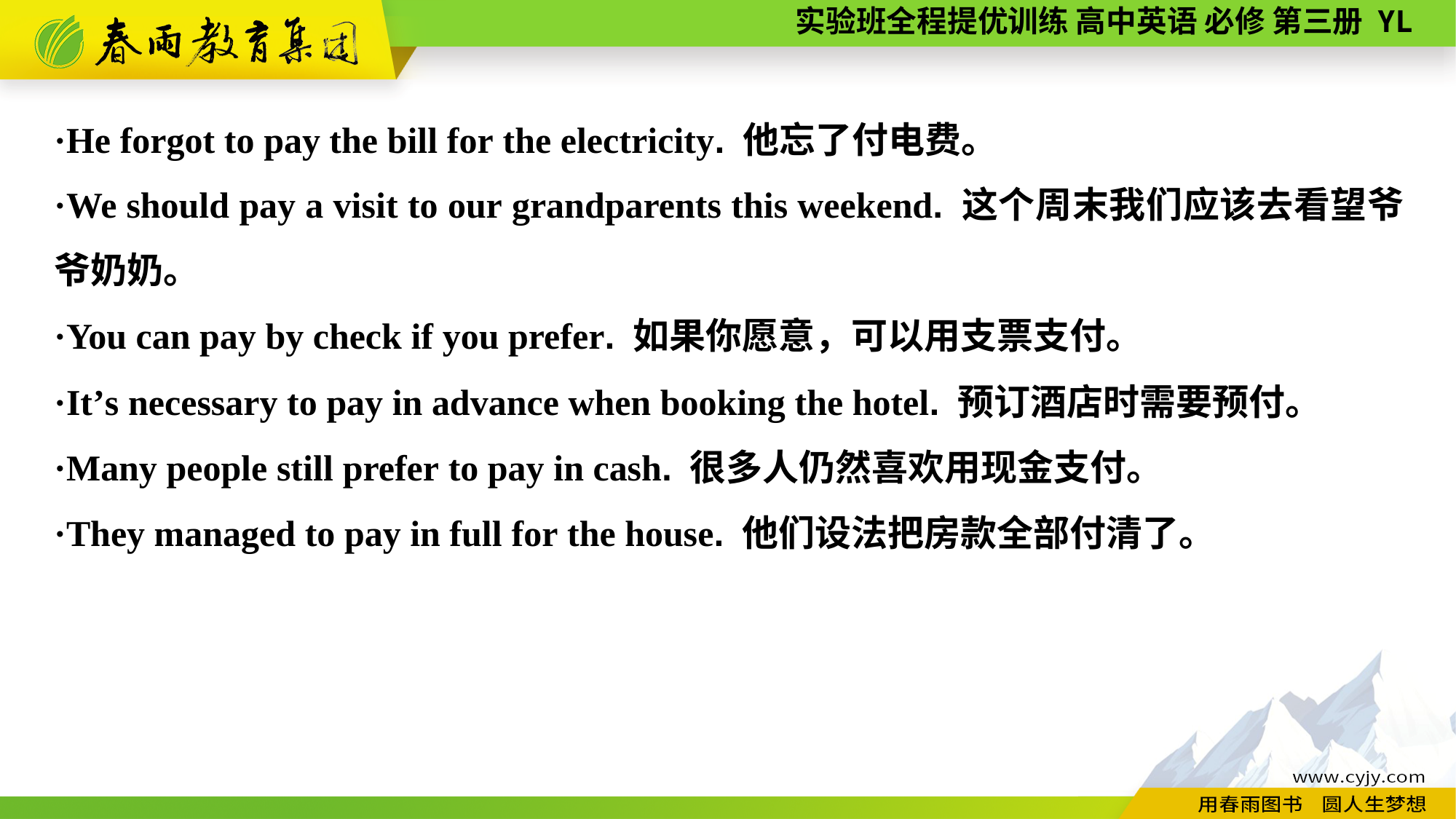

·He forgot to pay the bill for the electricity. 他忘了付电费。
·We should pay a visit to our grandparents this weekend. 这个周末我们应该去看望爷爷奶奶。
·You can pay by check if you prefer. 如果你愿意，可以用支票支付。
·It’s necessary to pay in advance when booking the hotel. 预订酒店时需要预付。
·Many people still prefer to pay in cash. 很多人仍然喜欢用现金支付。
·They managed to pay in full for the house. 他们设法把房款全部付清了。